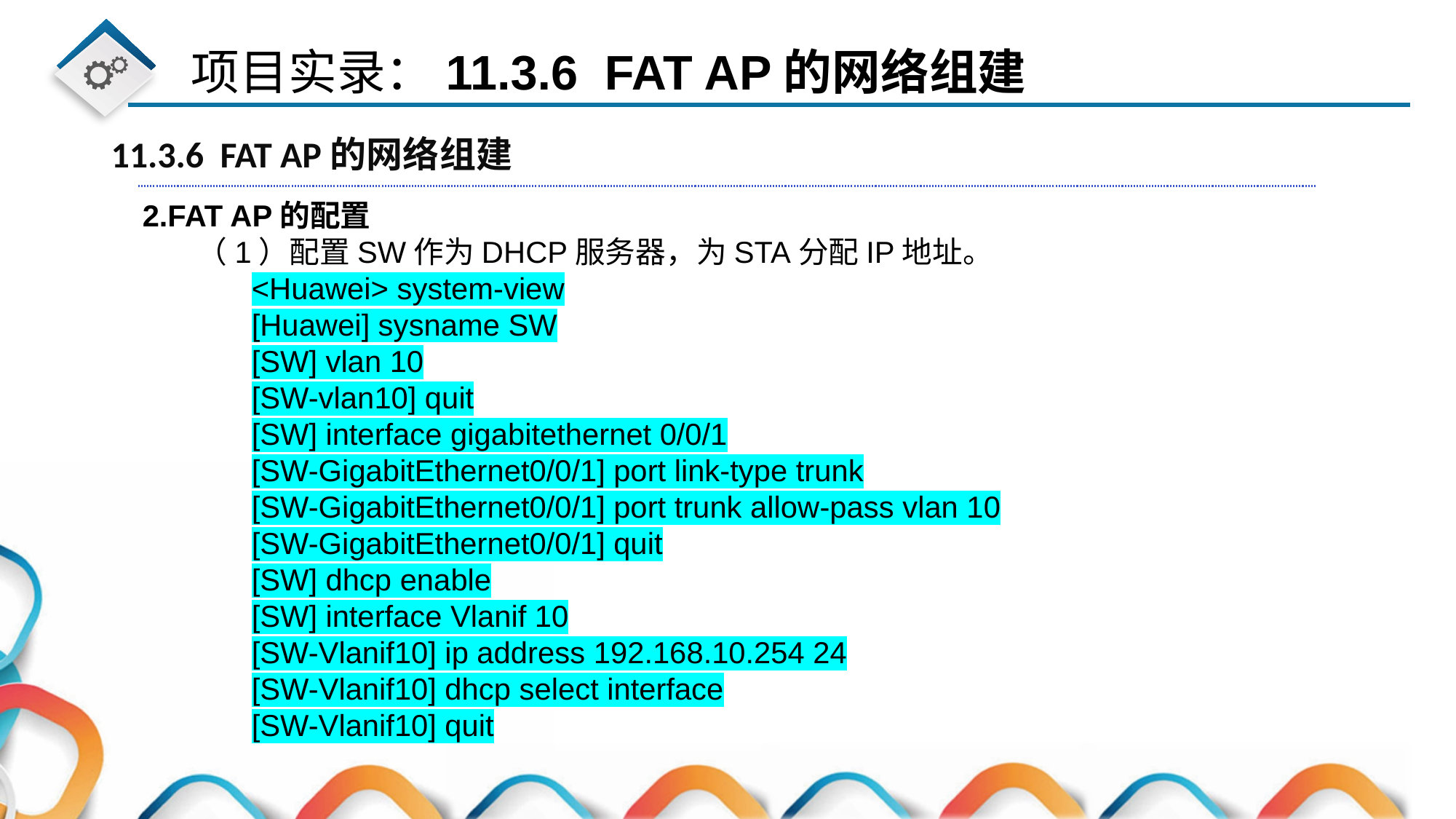

11.3.6  FAT AP的网络组建

2.FAT AP的配置
（1）配置SW作为DHCP服务器，为STA分配IP地址。
<Huawei> system-view
[Huawei] sysname SW
[SW] vlan 10
[SW-vlan10] quit
[SW] interface gigabitethernet 0/0/1
[SW-GigabitEthernet0/0/1] port link-type trunk
[SW-GigabitEthernet0/0/1] port trunk allow-pass vlan 10
[SW-GigabitEthernet0/0/1] quit
[SW] dhcp enable
[SW] interface Vlanif 10
[SW-Vlanif10] ip address 192.168.10.254 24
[SW-Vlanif10] dhcp select interface
[SW-Vlanif10] quit